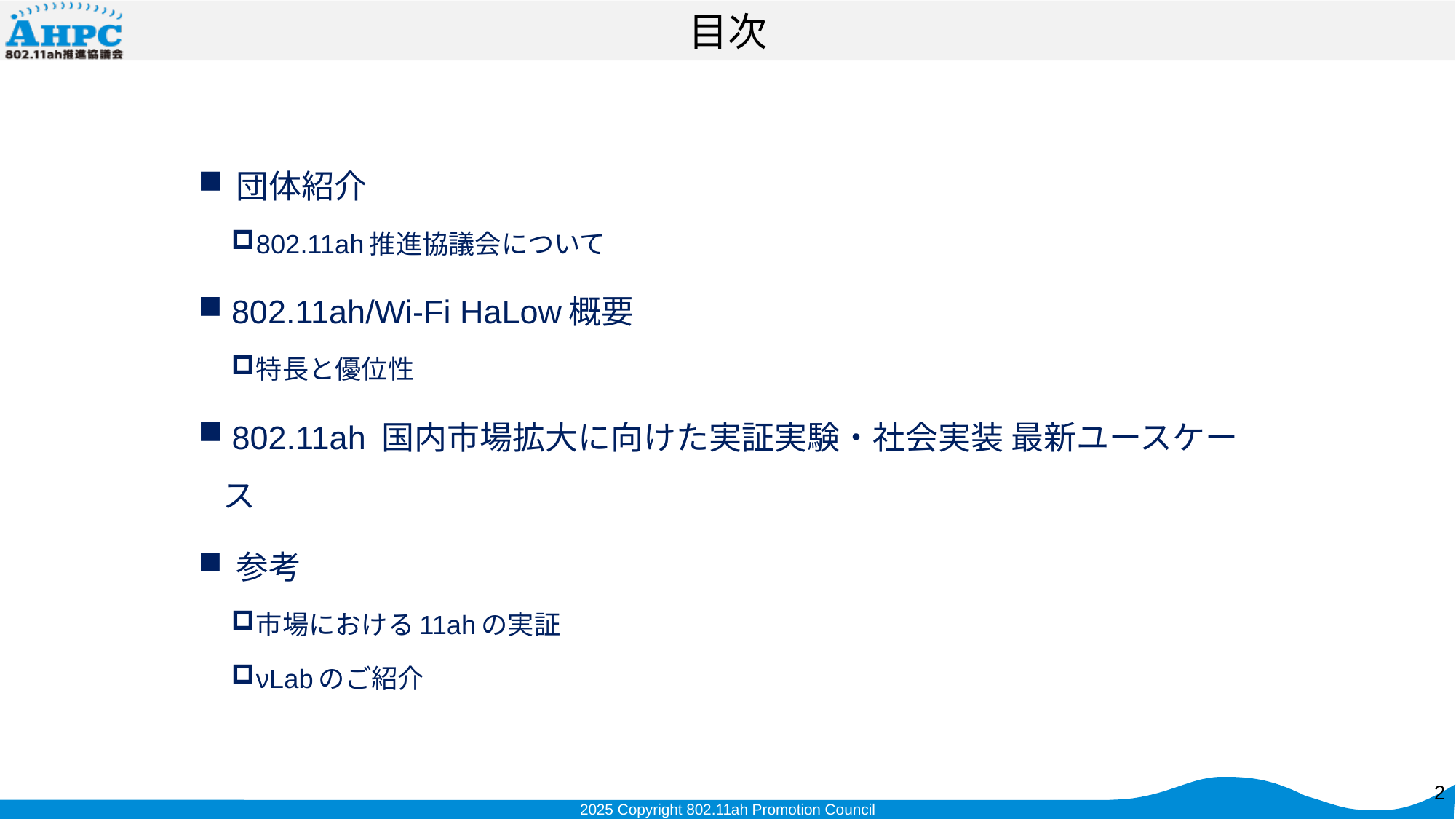

# 目次

 団体紹介
802.11ah推進協議会について
 802.11ah/Wi-Fi HaLow概要
特長と優位性
 802.11ah 国内市場拡大に向けた実証実験・社会実装 最新ユースケース
 参考
市場における11ahの実証
νLabのご紹介